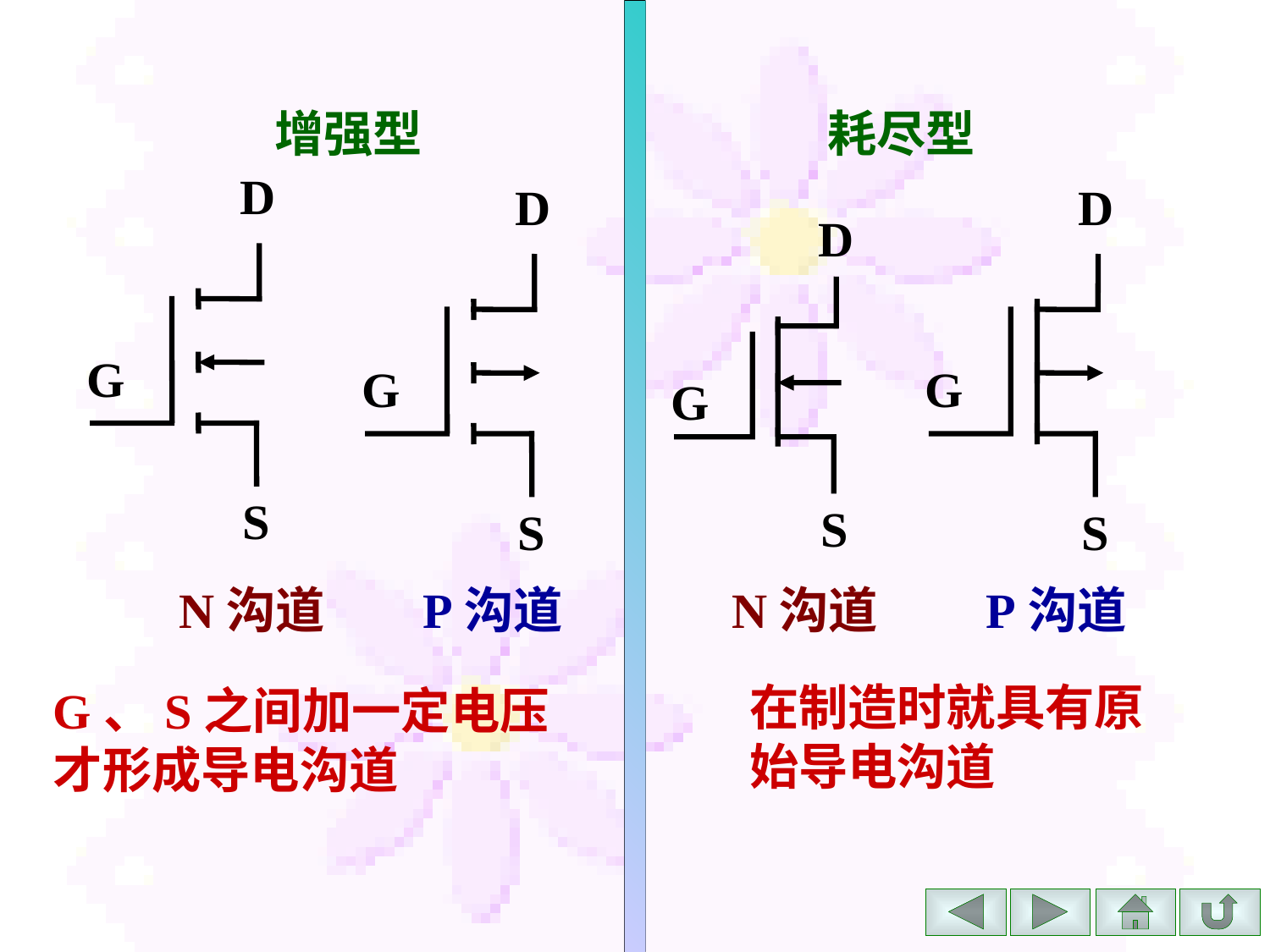

增强型
D

G

S
D

G

S
N沟道
P沟道
# 耗尽型
D

G

S

D

G

S
N沟道
P沟道
在制造时就具有原始导电沟道
G、S之间加一定电压
才形成导电沟道